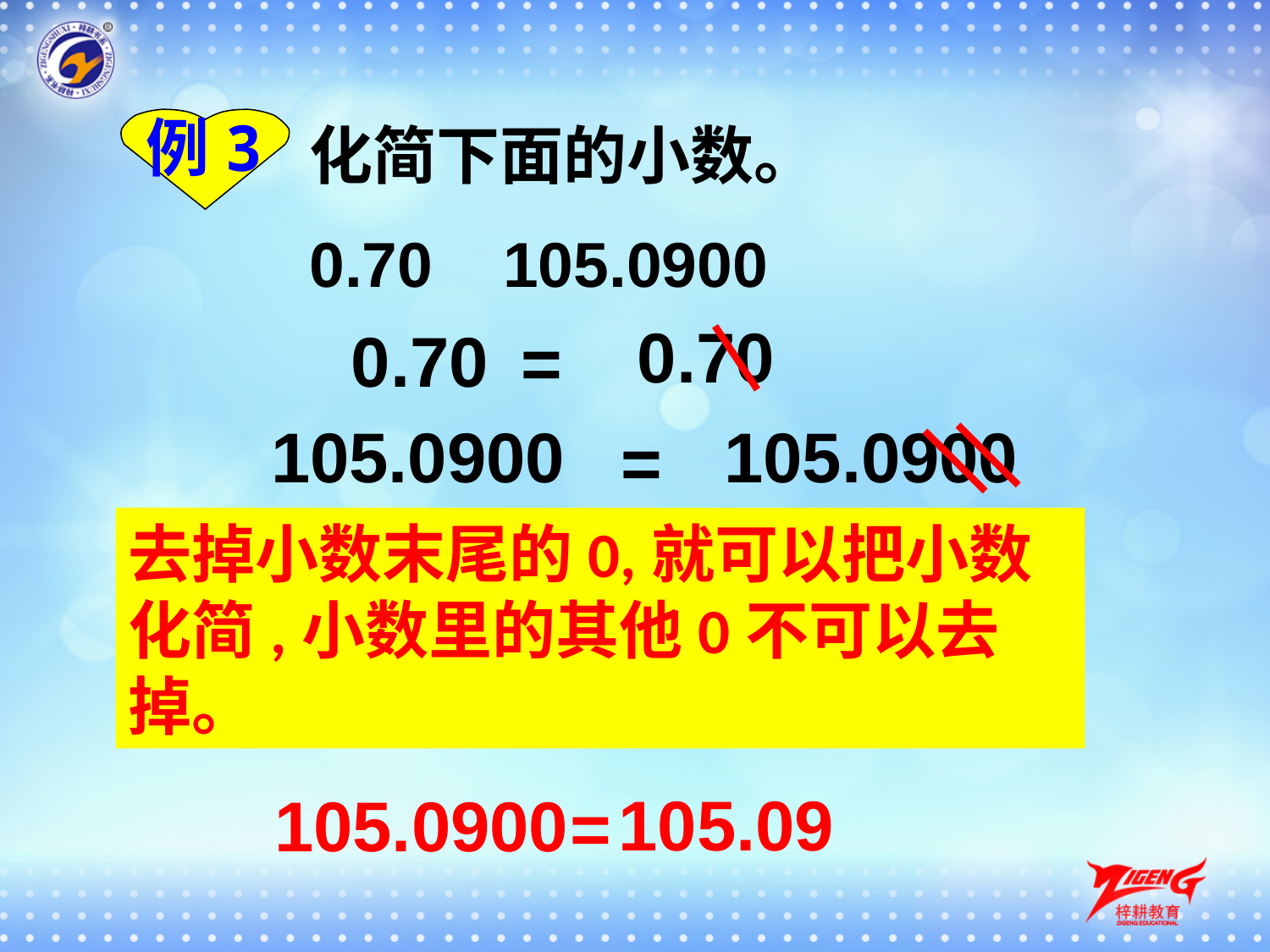

例3
化简下面的小数。
0.70    105.0900
0.70
0.70
=

105.0900
105.0900
=

去掉小数末尾的0,就可以把小数化简,小数里的其他0不可以去掉。
0.7
0.70
=
105.09
105.0900
=